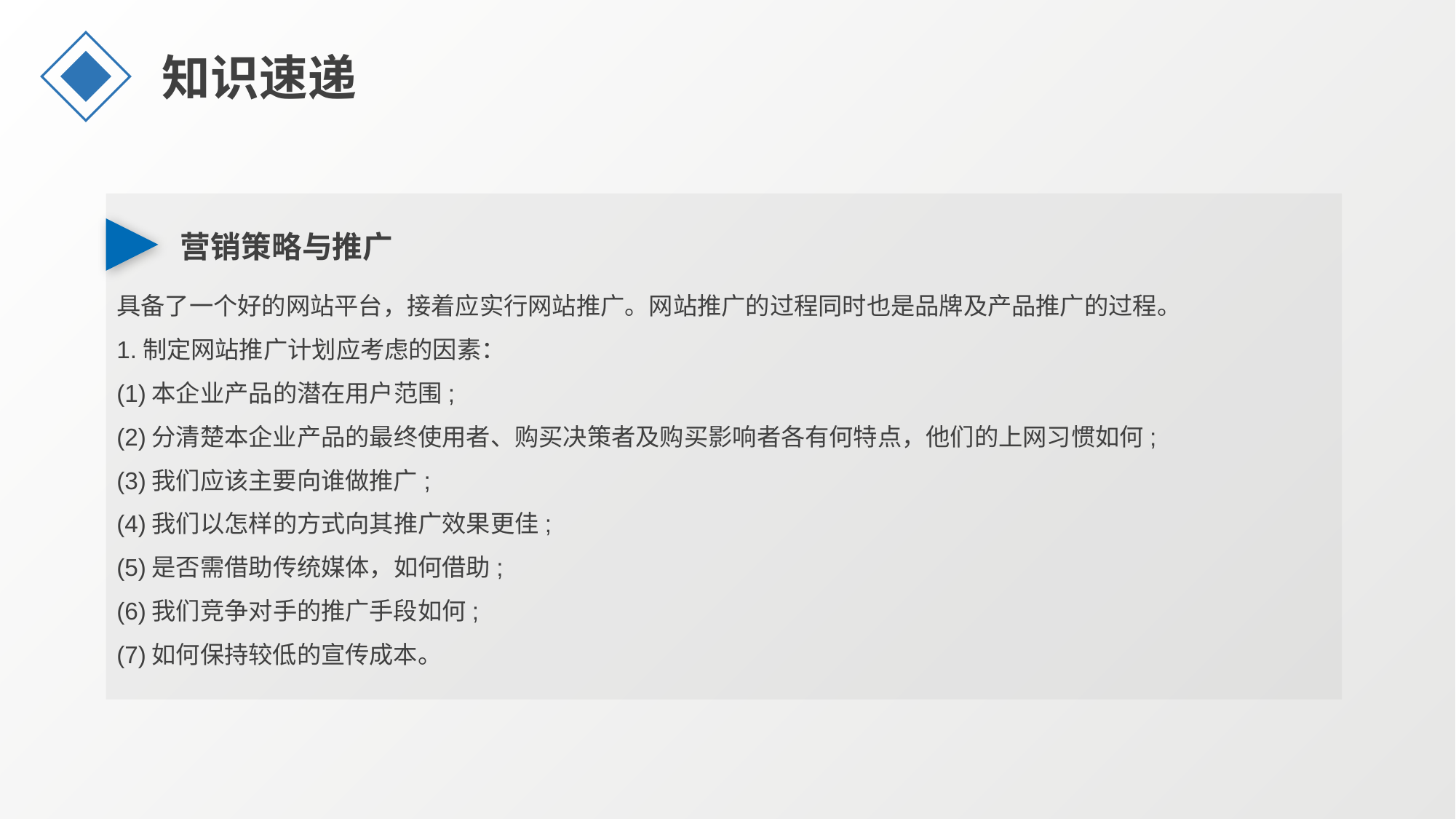

知识速递

营销策略与推广
具备了一个好的网站平台，接着应实行网站推广。网站推广的过程同时也是品牌及产品推广的过程。
1.制定网站推广计划应考虑的因素：
(1)本企业产品的潜在用户范围;
(2)分清楚本企业产品的最终使用者、购买决策者及购买影响者各有何特点，他们的上网习惯如何;
(3)我们应该主要向谁做推广;
(4)我们以怎样的方式向其推广效果更佳;
(5)是否需借助传统媒体，如何借助;
(6)我们竞争对手的推广手段如何;
(7)如何保持较低的宣传成本。